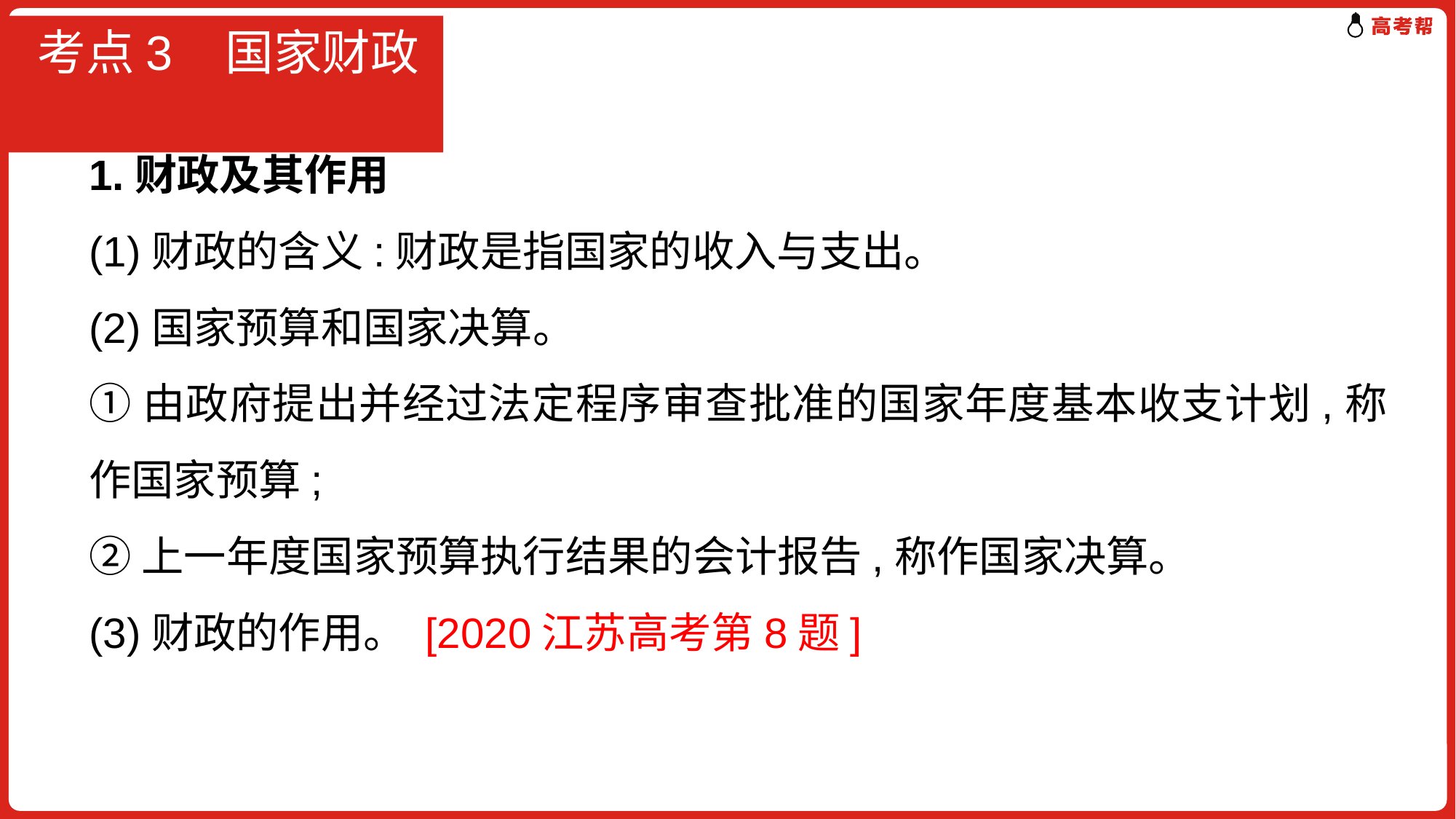

# 考点3   国家财政
1.财政及其作用
(1)财政的含义:财政是指国家的收入与支出。
(2)国家预算和国家决算。
①由政府提出并经过法定程序审查批准的国家年度基本收支计划,称作国家预算;
②上一年度国家预算执行结果的会计报告,称作国家决算。
(3)财政的作用。 [2020江苏高考第8题]